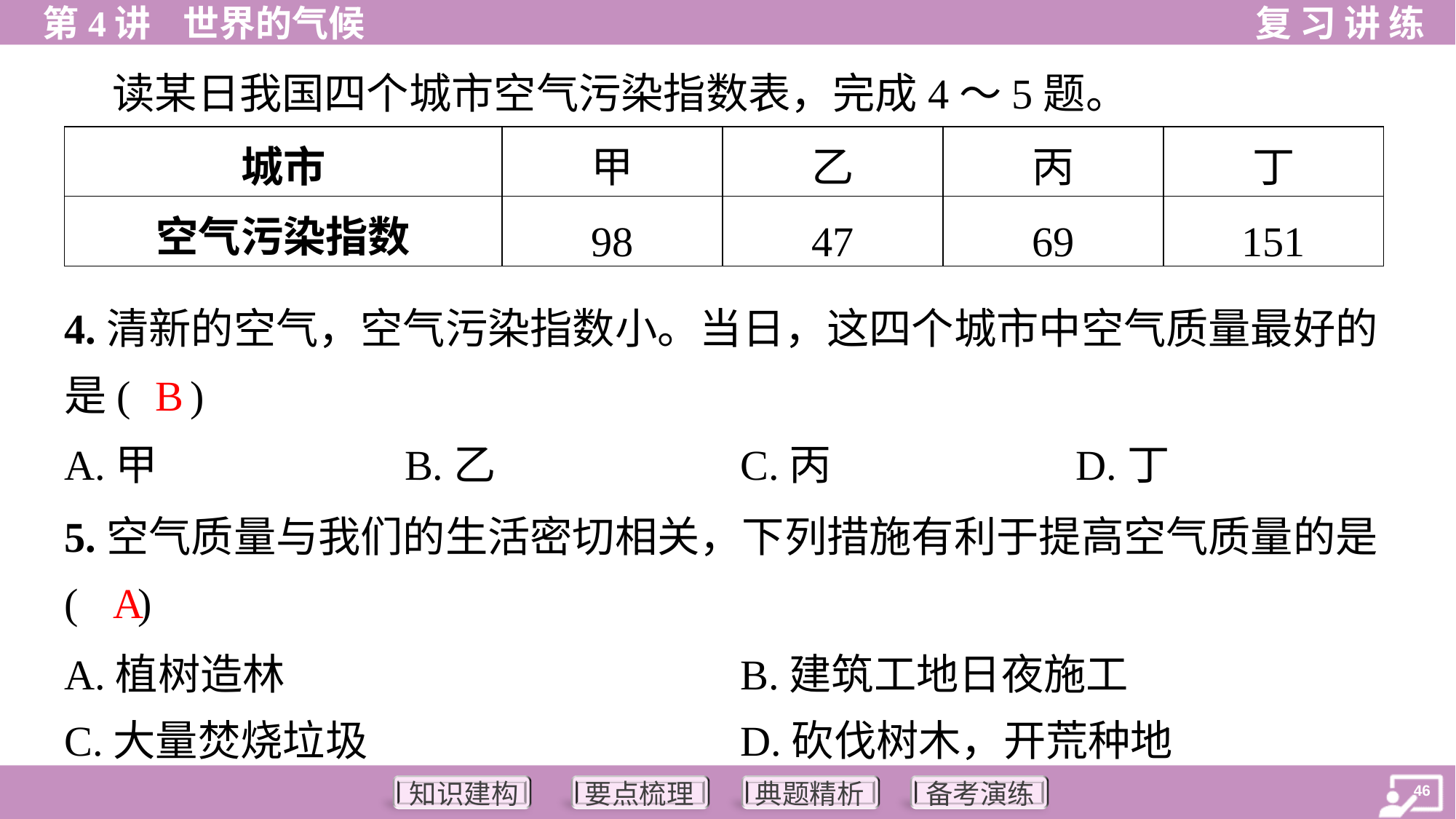

读某日我国四个城市空气污染指数表，完成4～5题。
| 城市 | 甲 | 乙 | 丙 | 丁 |
| --- | --- | --- | --- | --- |
| 空气污染指数 | 98 | 47 | 69 | 151 |
4.清新的空气，空气污染指数小。当日，这四个城市中空气质量最好的
是(     )
B
A.甲	B.乙	C.丙	D.丁
5.空气质量与我们的生活密切相关，下列措施有利于提高空气质量的是
(     )
A
A.植树造林	B.建筑工地日夜施工
C.大量焚烧垃圾	D.砍伐树木，开荒种地